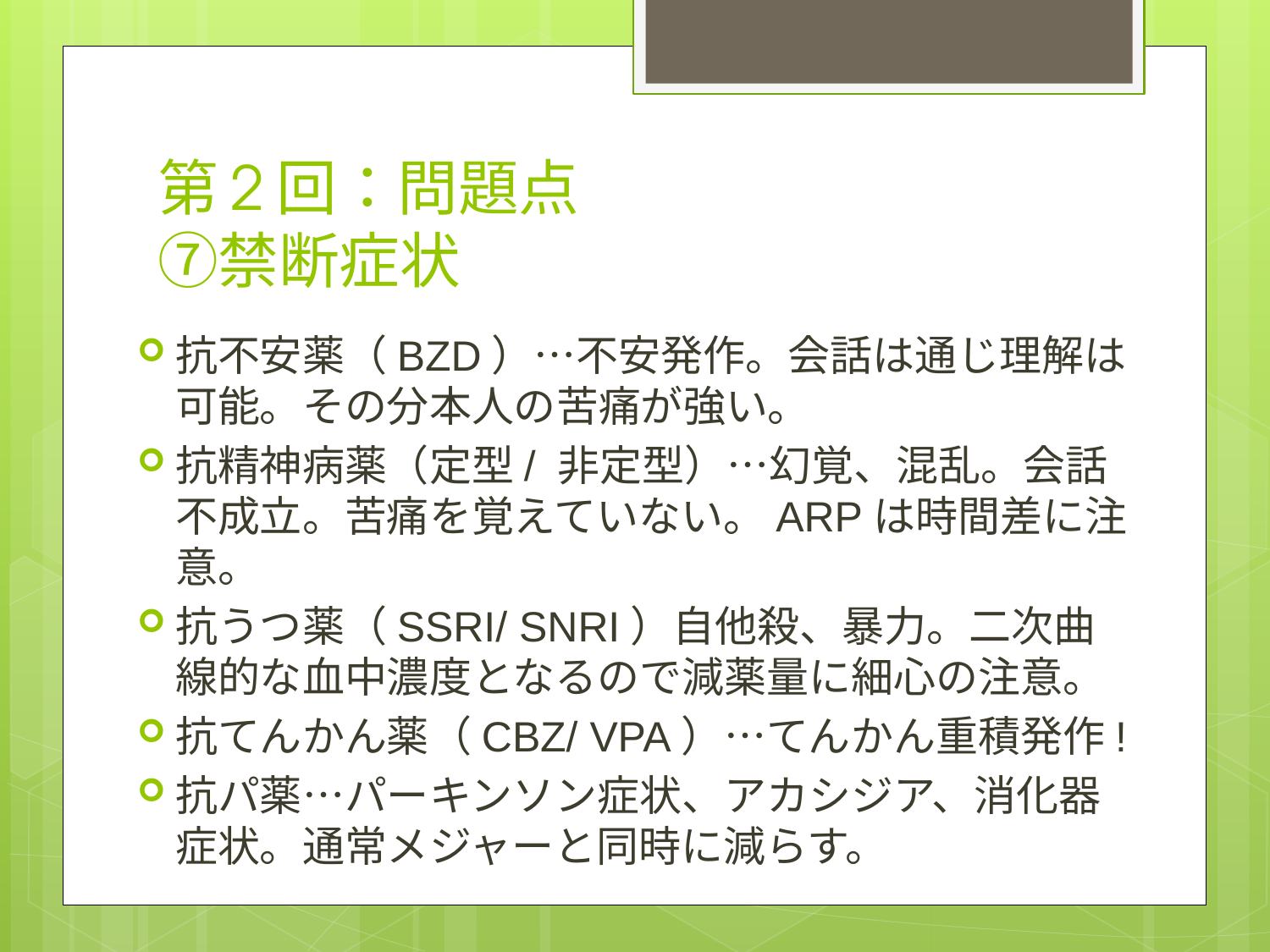

# 第2回：問題点 ⑦禁断症状
抗不安薬（BZD）…不安発作。会話は通じ理解は可能。その分本人の苦痛が強い。
抗精神病薬（定型/ 非定型）…幻覚、混乱。会話不成立。苦痛を覚えていない。ARPは時間差に注意。
抗うつ薬（SSRI/ SNRI）自他殺、暴力。二次曲線的な血中濃度となるので減薬量に細心の注意。
抗てんかん薬（CBZ/ VPA）…てんかん重積発作!
抗パ薬…パーキンソン症状、アカシジア、消化器症状。通常メジャーと同時に減らす。